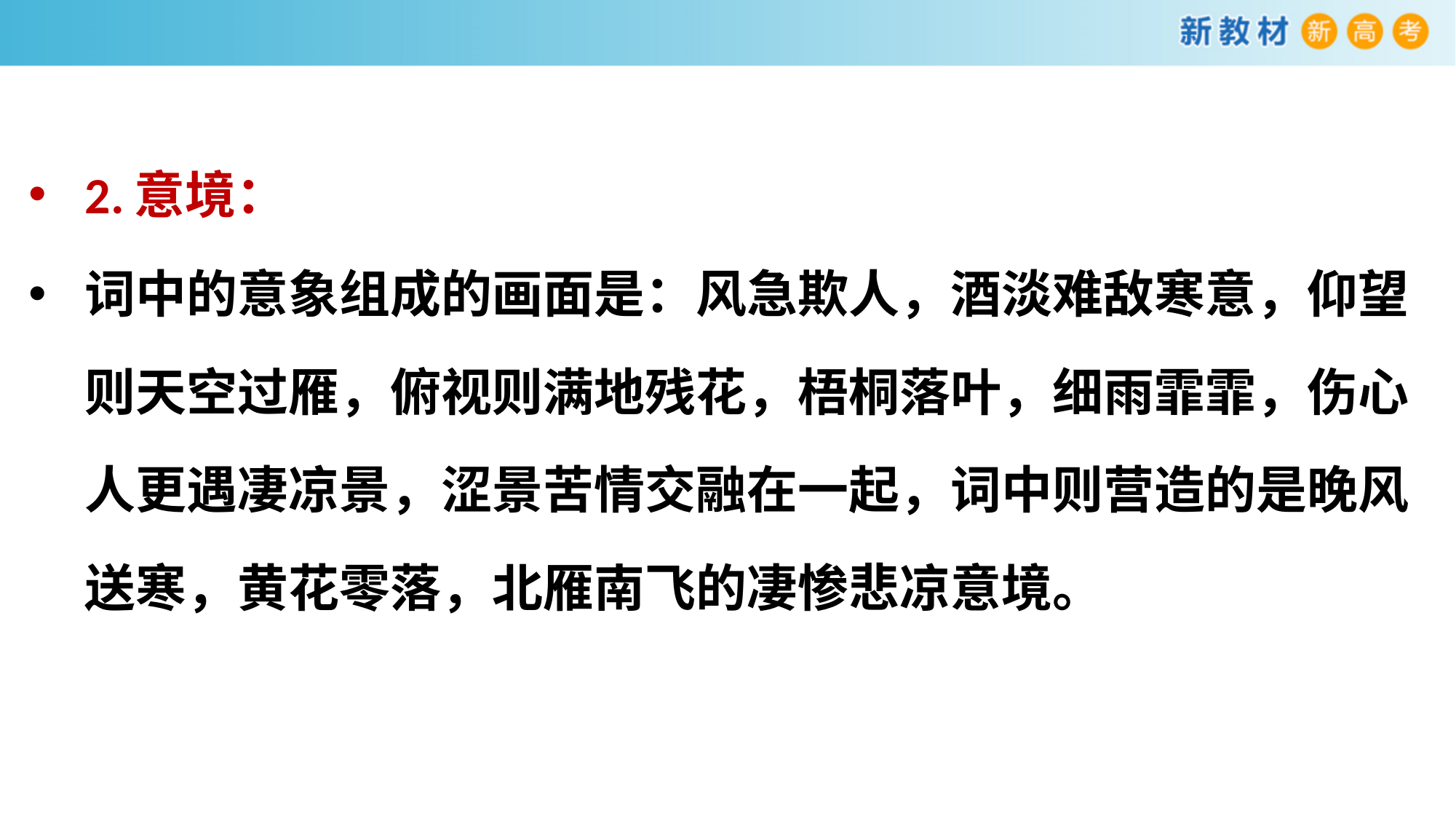

2.意境：
词中的意象组成的画面是：风急欺人，酒淡难敌寒意，仰望则天空过雁，俯视则满地残花，梧桐落叶，细雨霏霏，伤心人更遇凄凉景，涩景苦情交融在一起，词中则营造的是晚风送寒，黄花零落，北雁南飞的凄惨悲凉意境。